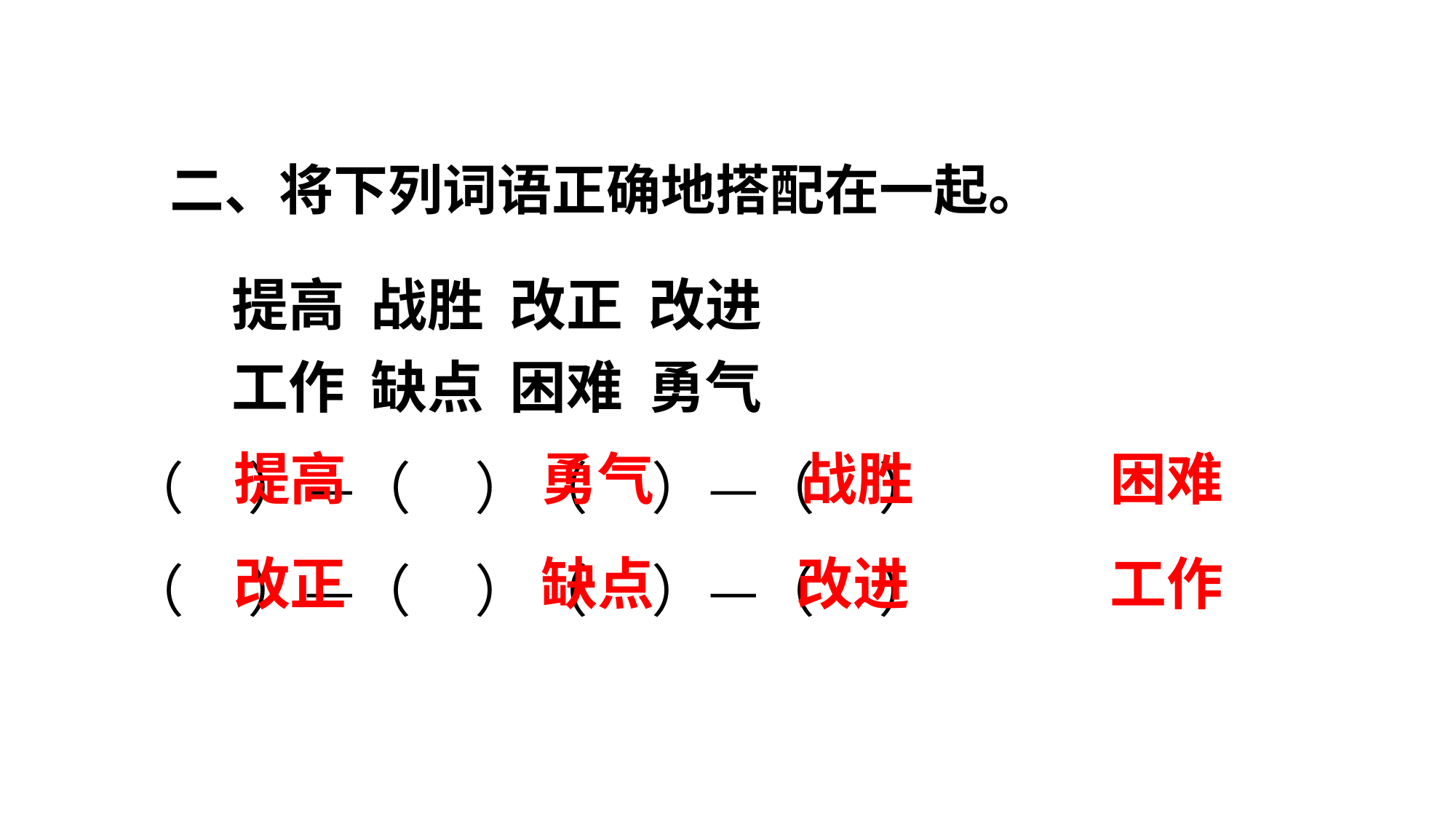

二、将下列词语正确地搭配在一起。
           提高  战胜  改正  改进
           工作  缺点  困难  勇气
   （     ）—（     ）（     ）—（     ）
   （     ）—（     ）（     ）—（     ）
提高
勇气
战胜
困难
改正
缺点
改进
工作